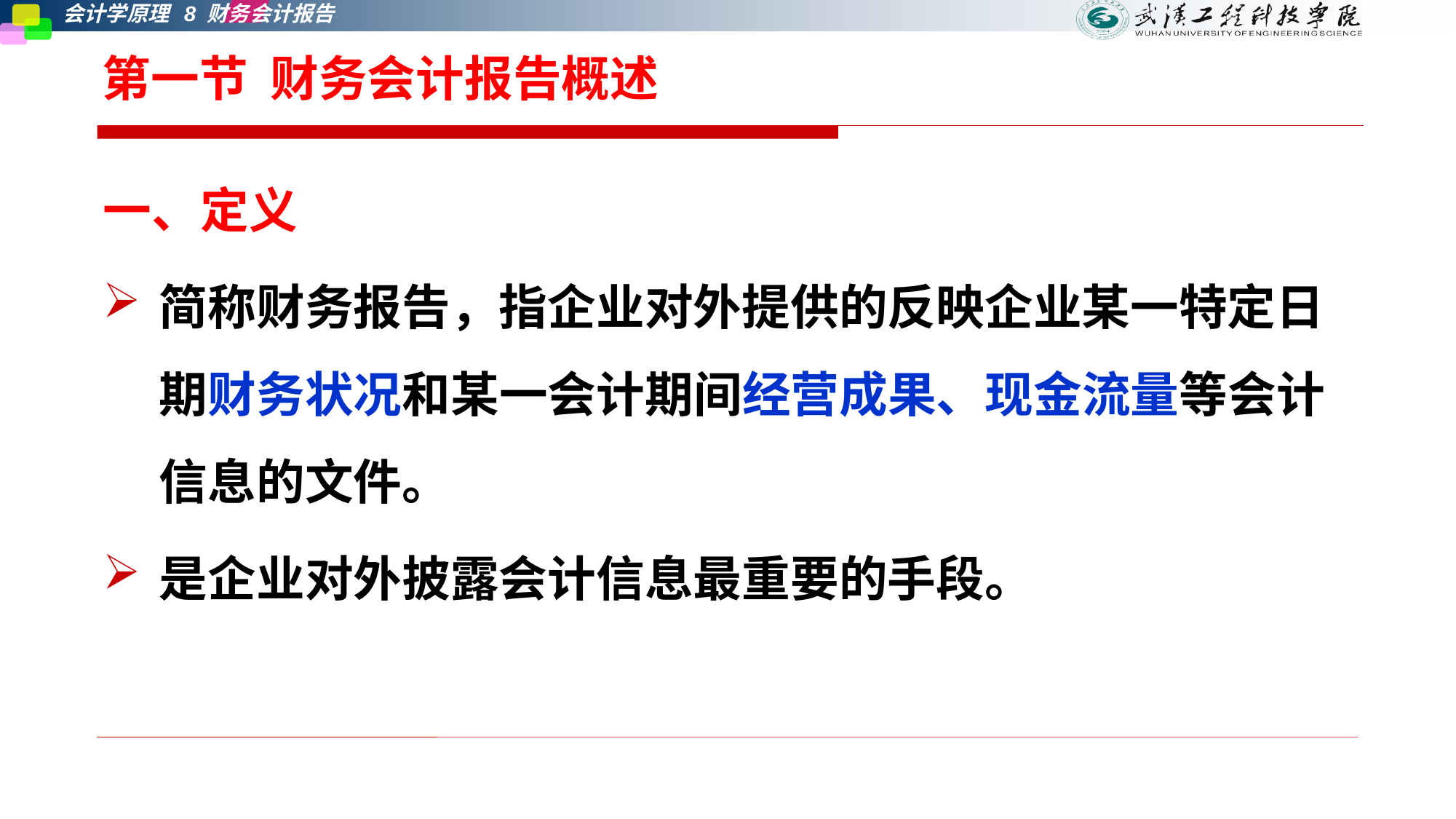

# 第一节  财务会计报告概述
一、定义
简称财务报告，指企业对外提供的反映企业某一特定日期财务状况和某一会计期间经营成果、现金流量等会计信息的文件。
是企业对外披露会计信息最重要的手段。